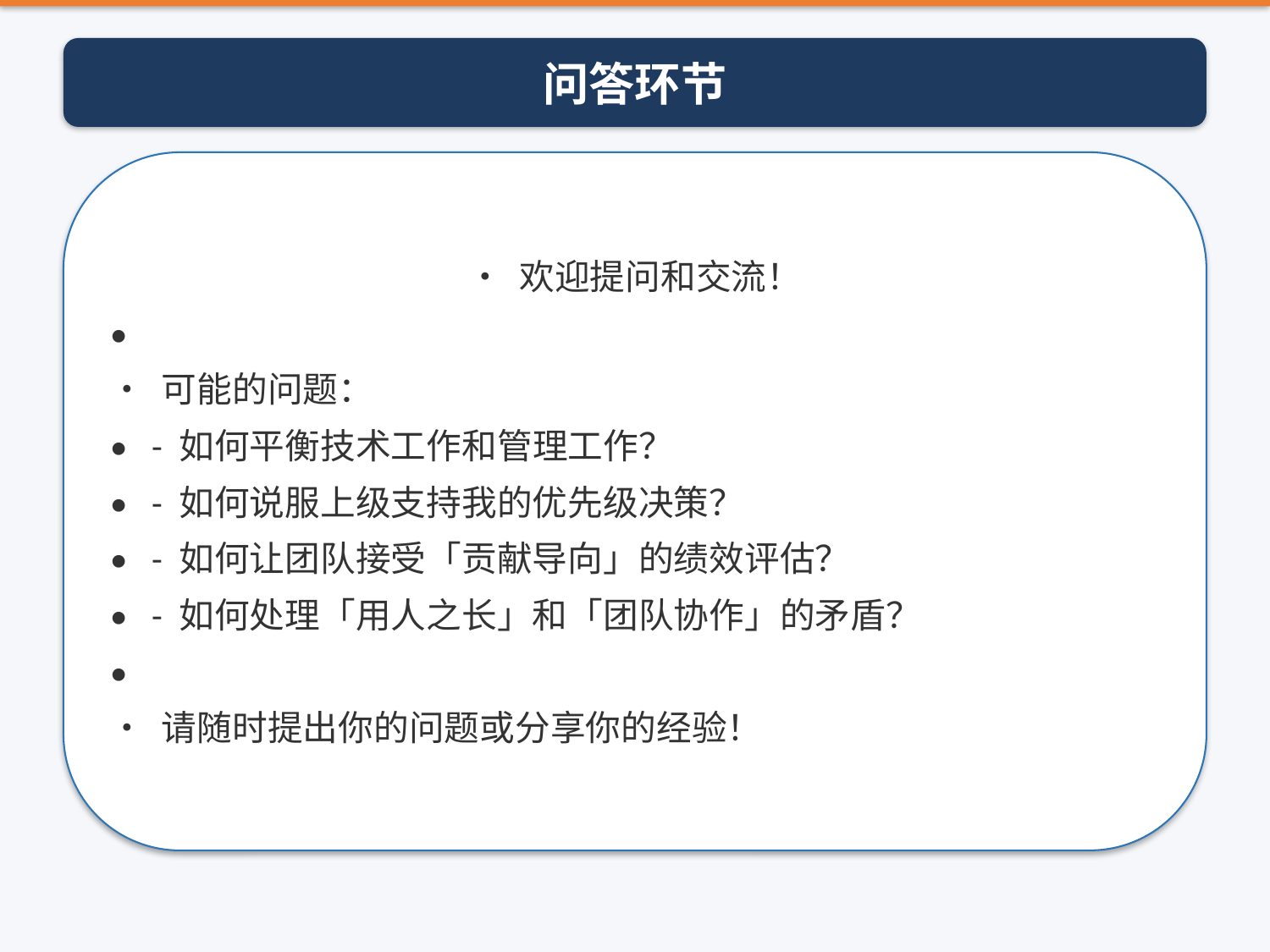

问答环节
• 欢迎提问和交流！
•
• 可能的问题：
•   - 如何平衡技术工作和管理工作？
•   - 如何说服上级支持我的优先级决策？
•   - 如何让团队接受「贡献导向」的绩效评估？
•   - 如何处理「用人之长」和「团队协作」的矛盾？
•
• 请随时提出你的问题或分享你的经验！